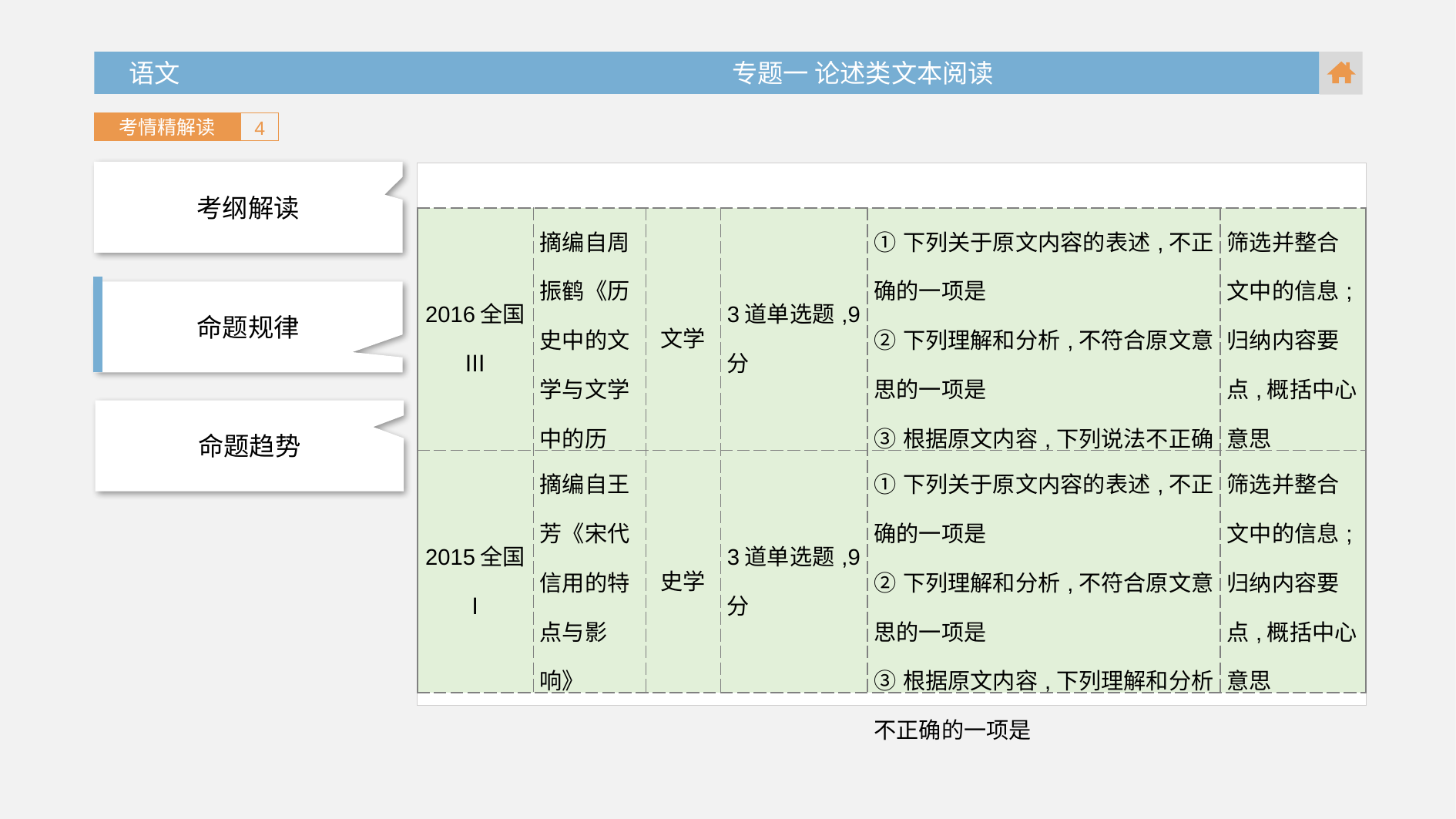

语文                                                                                                专题一 论述类文本阅读

考情精解读
4

考纲解读

| 2016全国Ⅲ | 摘编自周振鹤《历史中的文学与文学中的历史》 | 文学 | 3道单选题,9分 | ①下列关于原文内容的表述,不正确的一项是 ②下列理解和分析,不符合原文意思的一项是 ③根据原文内容,下列说法不正确的一项是 | 筛选并整合文中的信息; 归纳内容要点,概括中心意思 |
| --- | --- | --- | --- | --- | --- |
| 2015全国Ⅰ | 摘编自王芳《宋代信用的特点与影响》 | 史学 | 3道单选题,9分 | ①下列关于原文内容的表述,不正确的一项是 ②下列理解和分析,不符合原文意思的一项是 ③根据原文内容,下列理解和分析不正确的一项是 | 筛选并整合文中的信息; 归纳内容要点,概括中心意思 |
命题规律
命题趋势